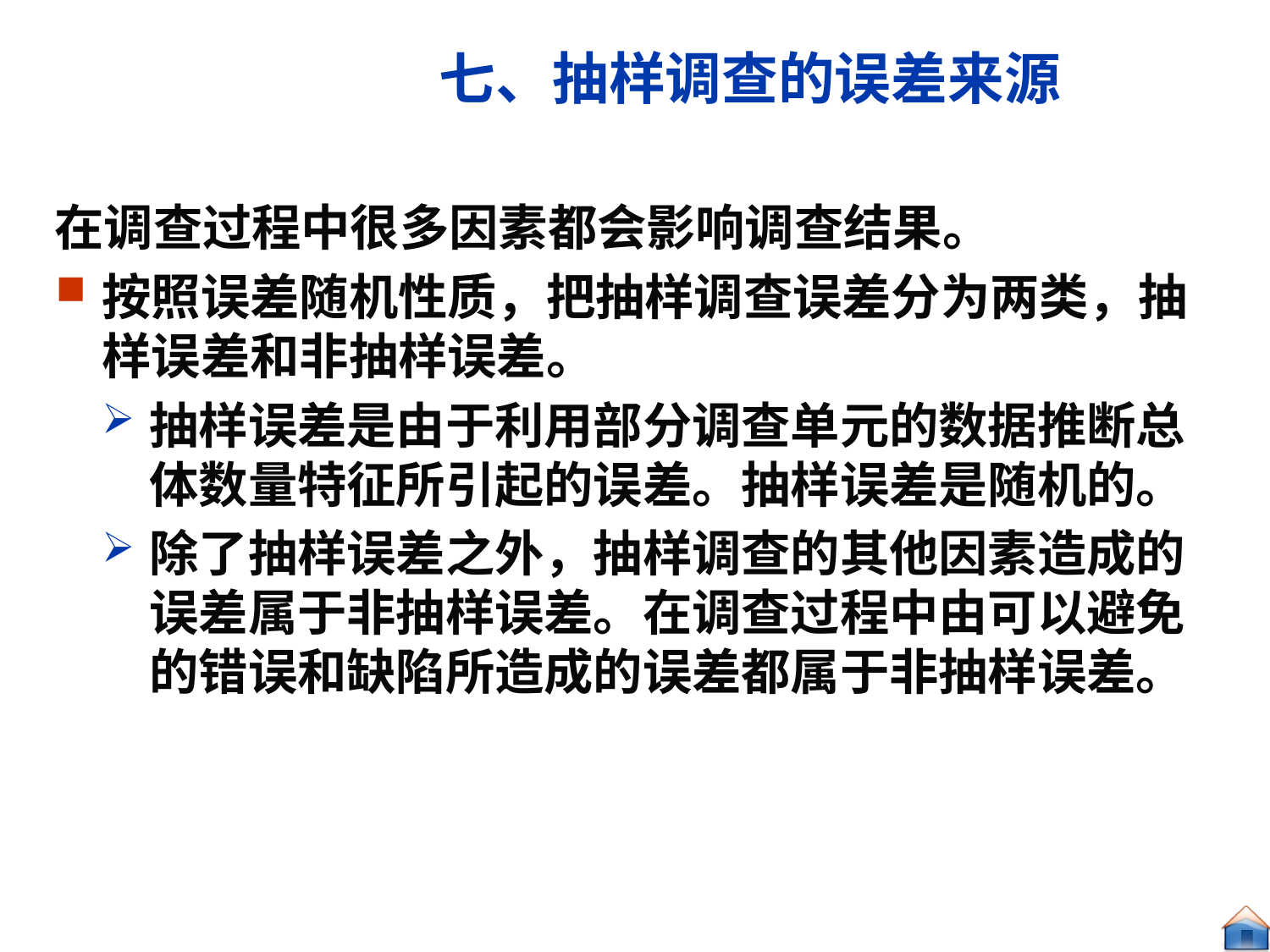

# 七、抽样调查的误差来源
在调查过程中很多因素都会影响调查结果。
按照误差随机性质，把抽样调查误差分为两类，抽样误差和非抽样误差。
抽样误差是由于利用部分调查单元的数据推断总体数量特征所引起的误差。抽样误差是随机的。
除了抽样误差之外，抽样调查的其他因素造成的误差属于非抽样误差。在调查过程中由可以避免的错误和缺陷所造成的误差都属于非抽样误差。